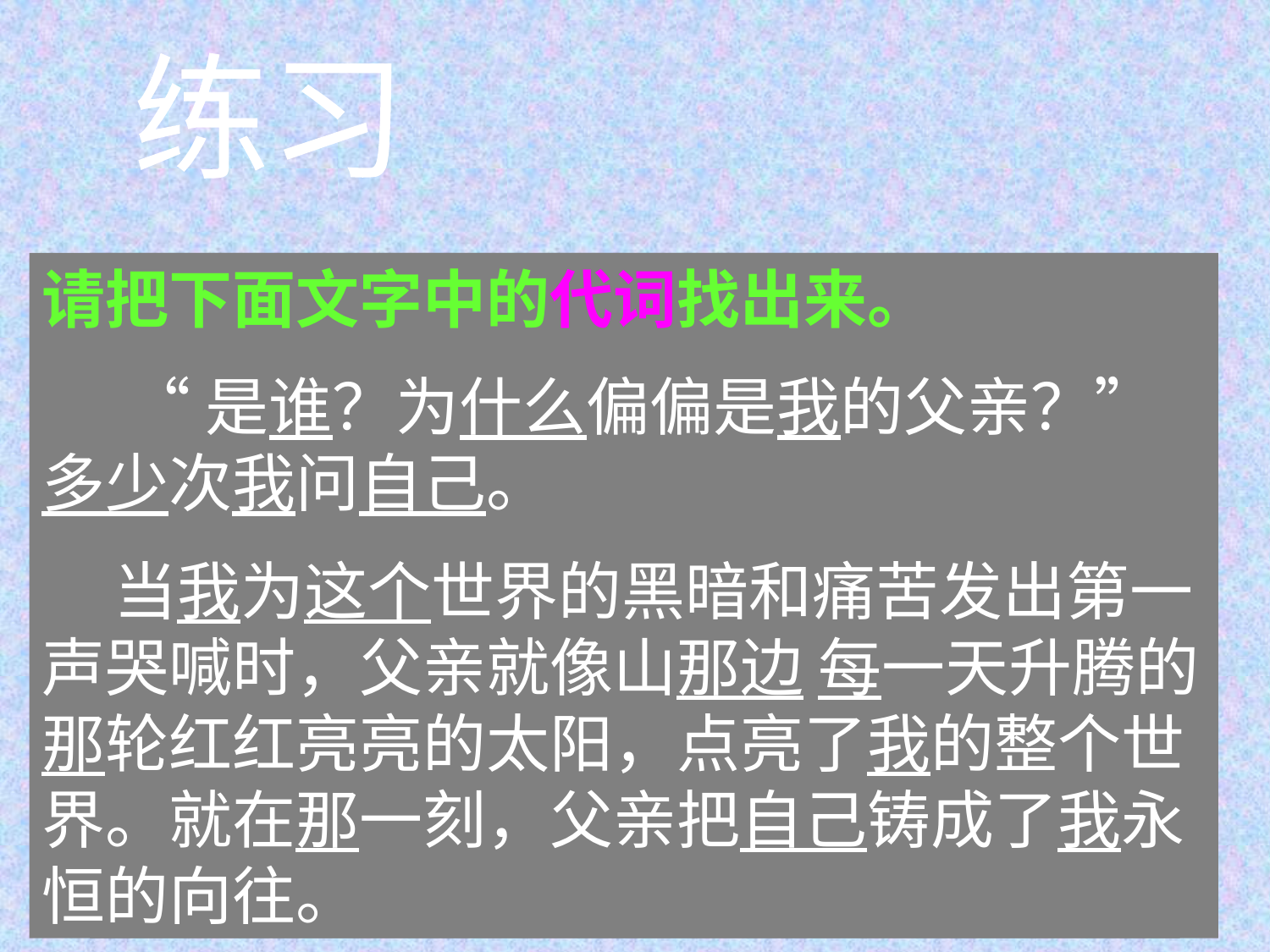

练习
请把下面文字中的代词找出来。
      “是谁？为什么偏偏是我的父亲？”多少次我问自己。
    当我为这个世界的黑暗和痛苦发出第一声哭喊时，父亲就像山那边 每一天升腾的那轮红红亮亮的太阳，点亮了我的整个世界。就在那一刻，父亲把自己铸成了我永恒的向往。
请把下面文字中的代词找出来。
       “是谁？为什么偏偏是我的父亲？”多少次我问自己。
        当我为这个世界的黑暗和痛苦发出第一声哭喊时，父亲就像山那边每天升腾的那轮红红亮亮的太阳，点亮了我的整个世界。就在那一刻，父亲把自己铸成了我永恒的向往。